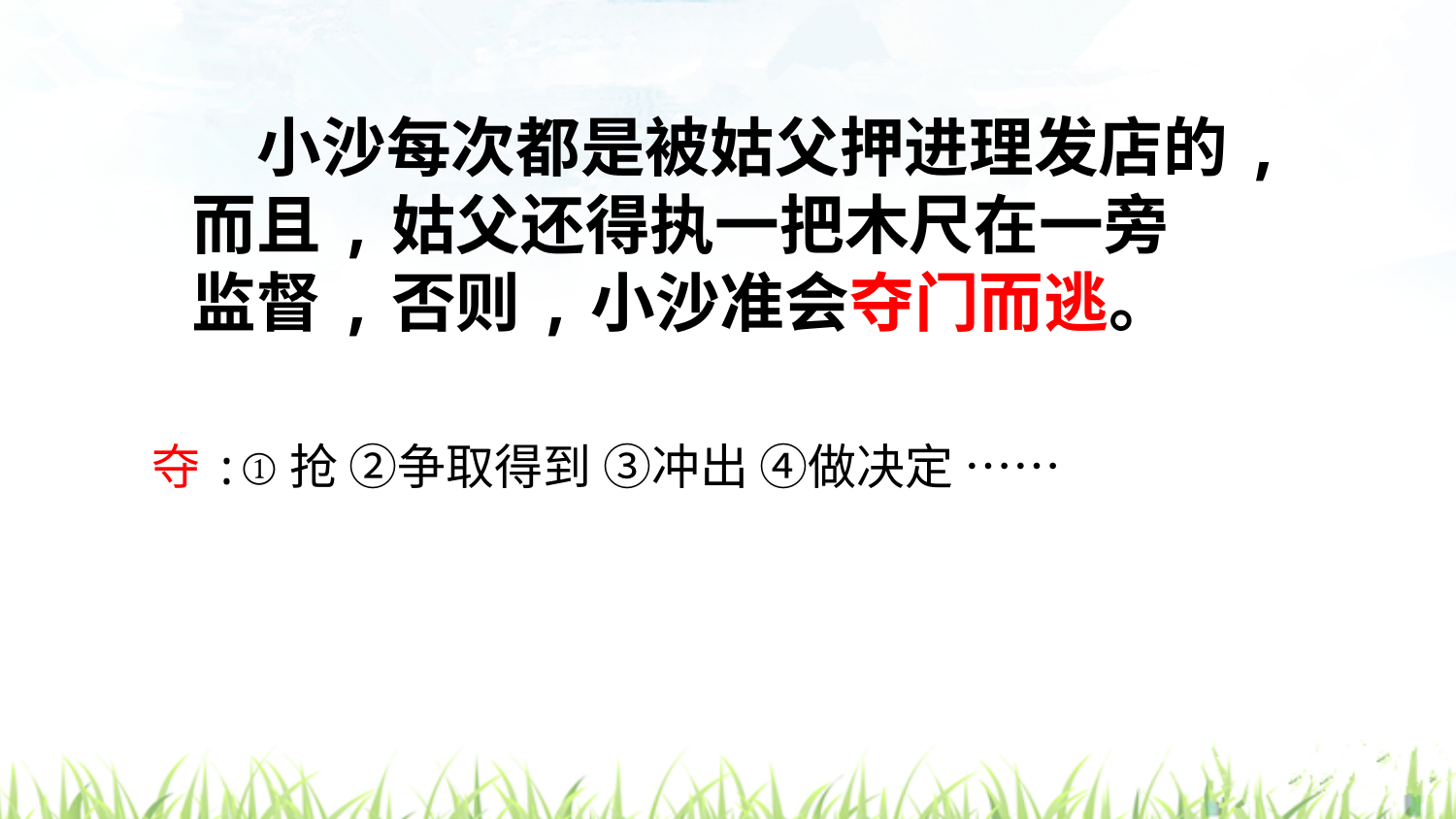

小沙每次都是被姑父押进理发店的,而且,姑父还得执一把木尺在一旁监督,否则,小沙准会夺门而逃。
        夺:①抢 ②争取得到 ③冲出 ④做决定 ……